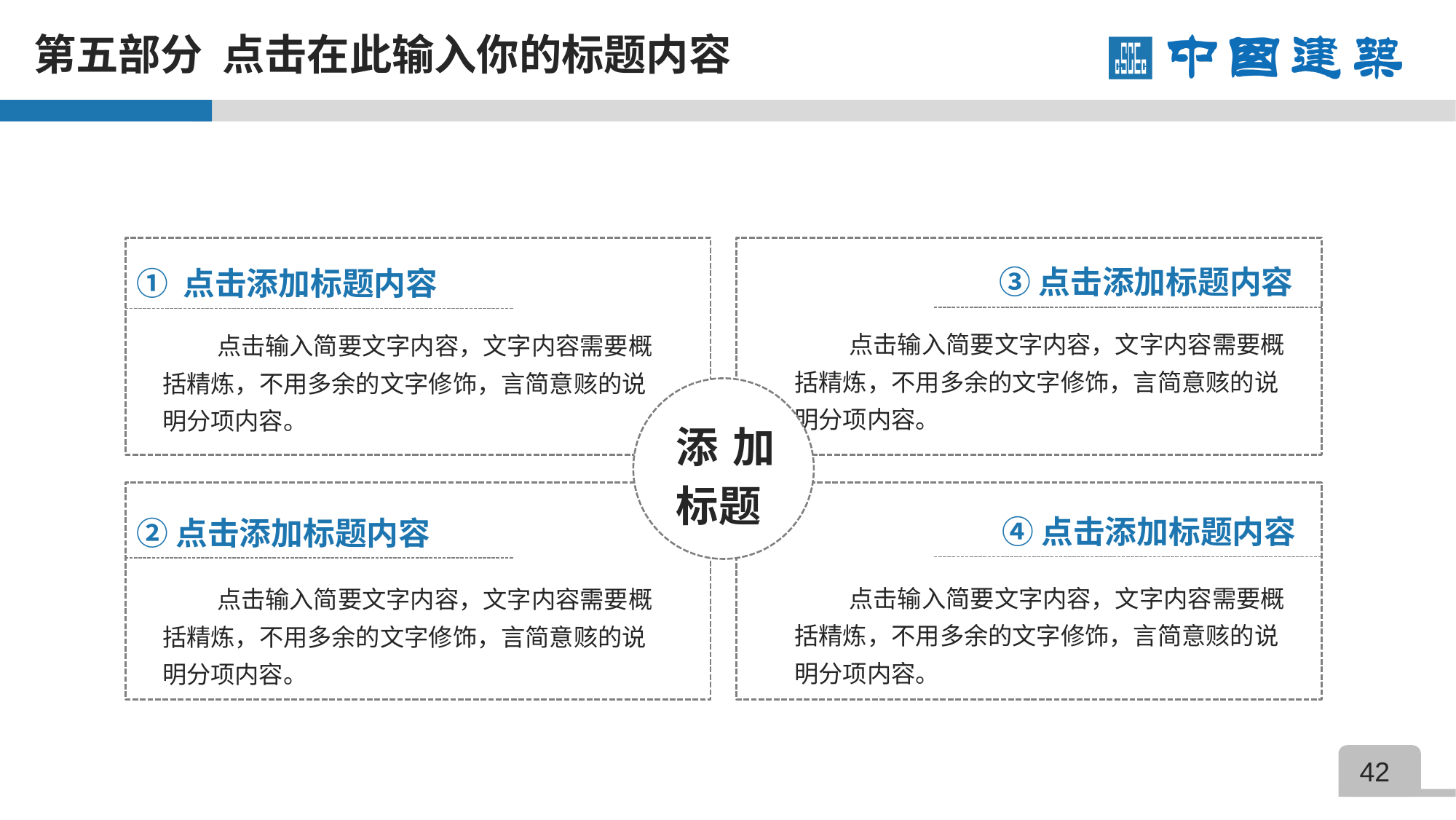

第五部分  点击在此输入你的标题内容

③点击添加标题内容
点击输入简要文字内容，文字内容需要概括精炼，不用多余的文字修饰，言简意赅的说明分项内容。

① 点击添加标题内容
点击输入简要文字内容，文字内容需要概括精炼，不用多余的文字修饰，言简意赅的说明分项内容。

添加标题

②点击添加标题内容
点击输入简要文字内容，文字内容需要概括精炼，不用多余的文字修饰，言简意赅的说明分项内容。

④点击添加标题内容
点击输入简要文字内容，文字内容需要概括精炼，不用多余的文字修饰，言简意赅的说明分项内容。